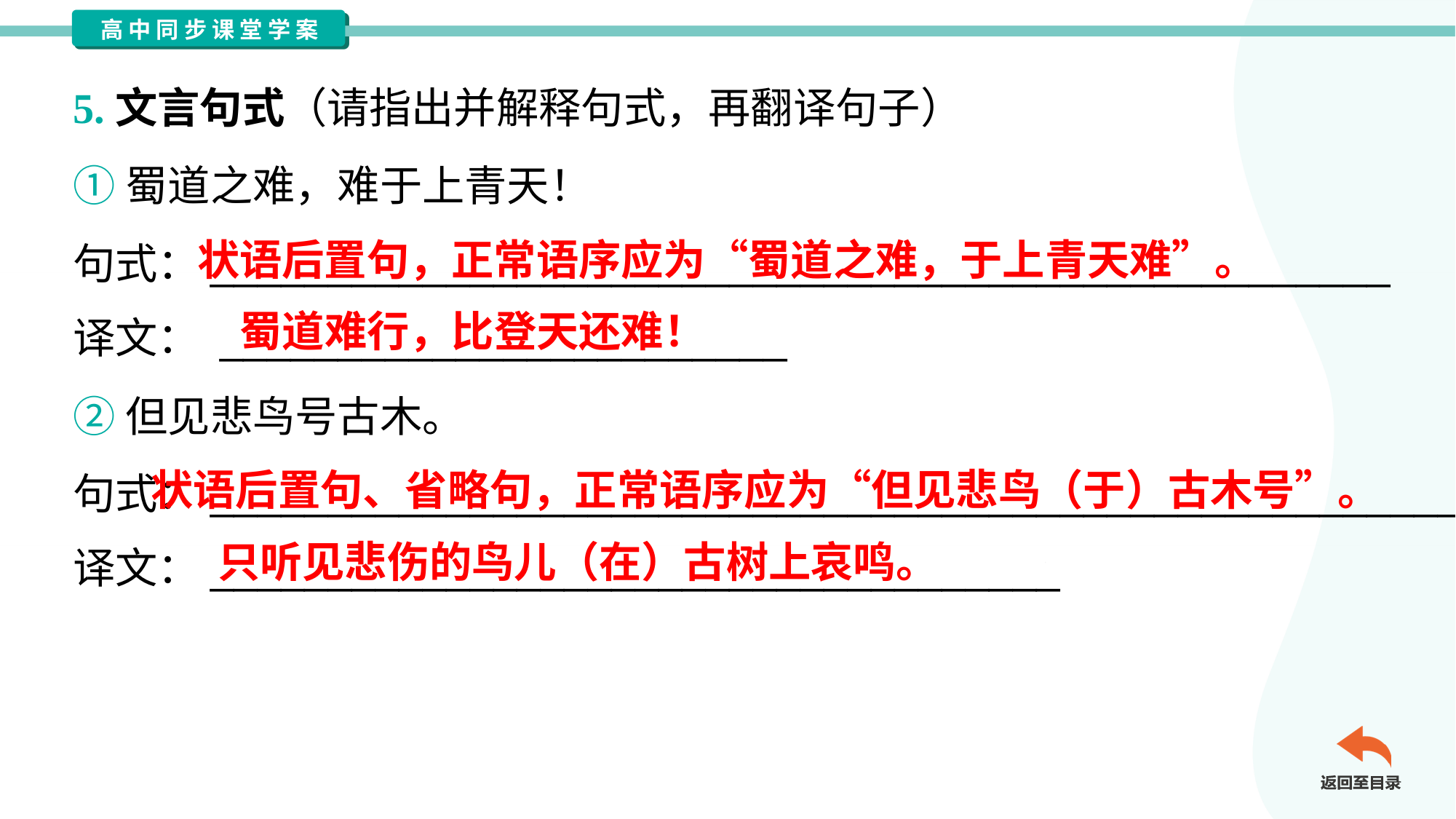

5.文言句式（请指出并解释句式，再翻译句子）
①蜀道之难，难于上青天！
句式：__________________________________________________
译文： ________________________
状语后置句，正常语序应为“蜀道之难，于上青天难”。
蜀道难行，比登天还难！
②但见悲鸟号古木。
句式：_______________________________________________________
译文：____________________________________
       状语后置句、省略句，正常语序应为“但见悲鸟（于）古木号”。
只听见悲伤的鸟儿（在）古树上哀鸣。